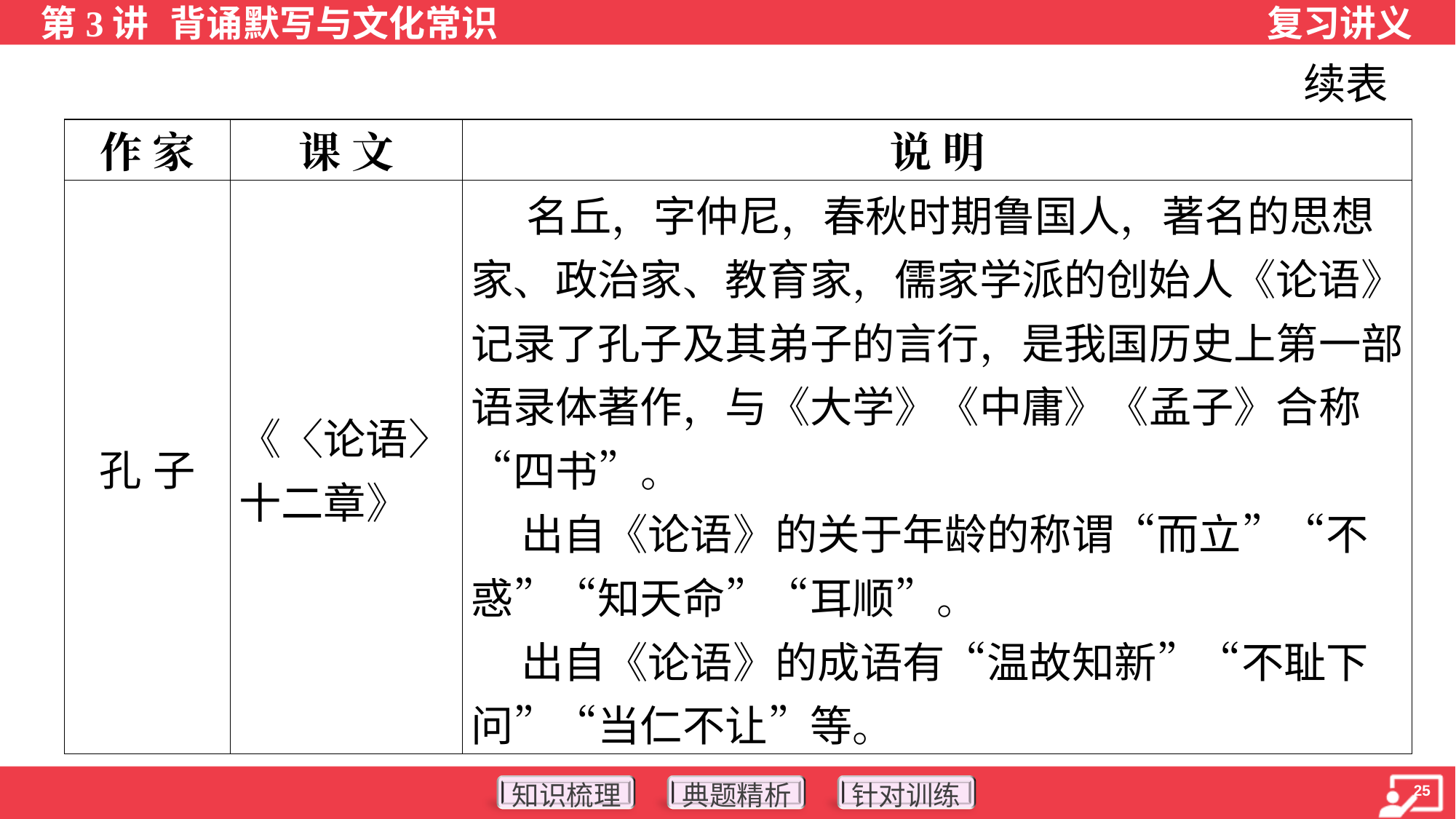

续表
| 作 家 | 课 文 | 说 明 |
| --- | --- | --- |
| 孔 子 | 《〈论语〉十二章》 | 名丘，字仲尼，春秋时期鲁国人，著名的思想家、政治家、教育家，儒家学派的创始人《论语》记录了孔子及其弟子的言行，是我国历史上第一部语录体著作，与《大学》《中庸》《孟子》合称“四书”。 出自《论语》的关于年龄的称谓“而立”“不惑”“知天命”“耳顺”。 出自《论语》的成语有“温故知新”“不耻下问”“当仁不让”等。 |